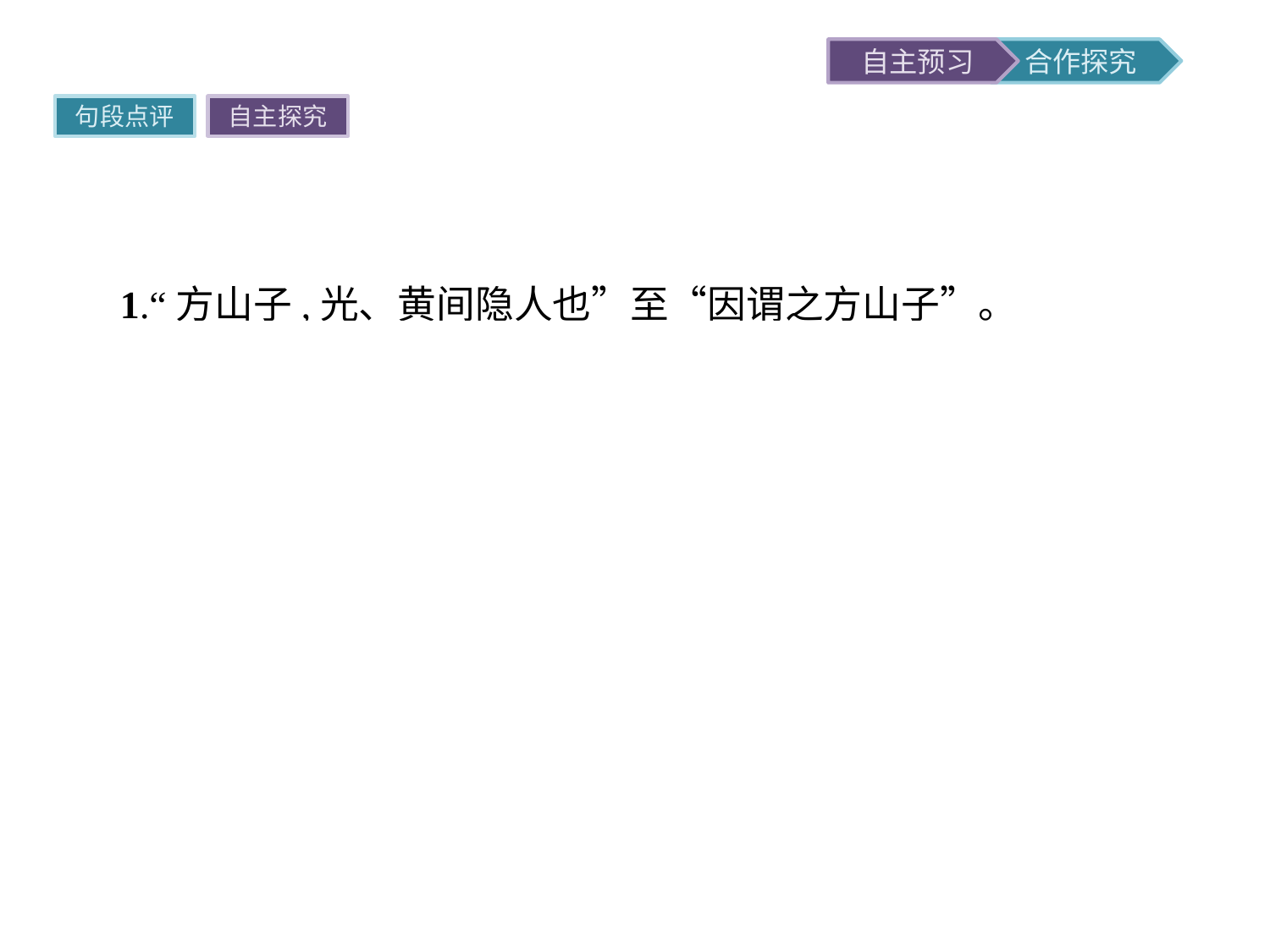

句段点评
自主探究
1.“方山子,光、黄间隐人也”至“因谓之方山子”。
点评苏轼匠心独运,抛开了常见先叙其姓名、籍贯、世系,而后逐一铺叙其生平行止的布局方法,另辟蹊径,从陈季常得到“方山子”这样一个特殊称号的缘由写起。这样的起笔交代了他所要表现的这个人的特殊经历:少时好侠,壮时苦读,但终不遇于时,晚年隐居,并交代了他的特殊称号的来历。这一段有点近似现代新闻消息中的导语,它将最关键、最本质、最能吸引人的事实告诉了读者。这种起笔,突兀而起,不同凡响。